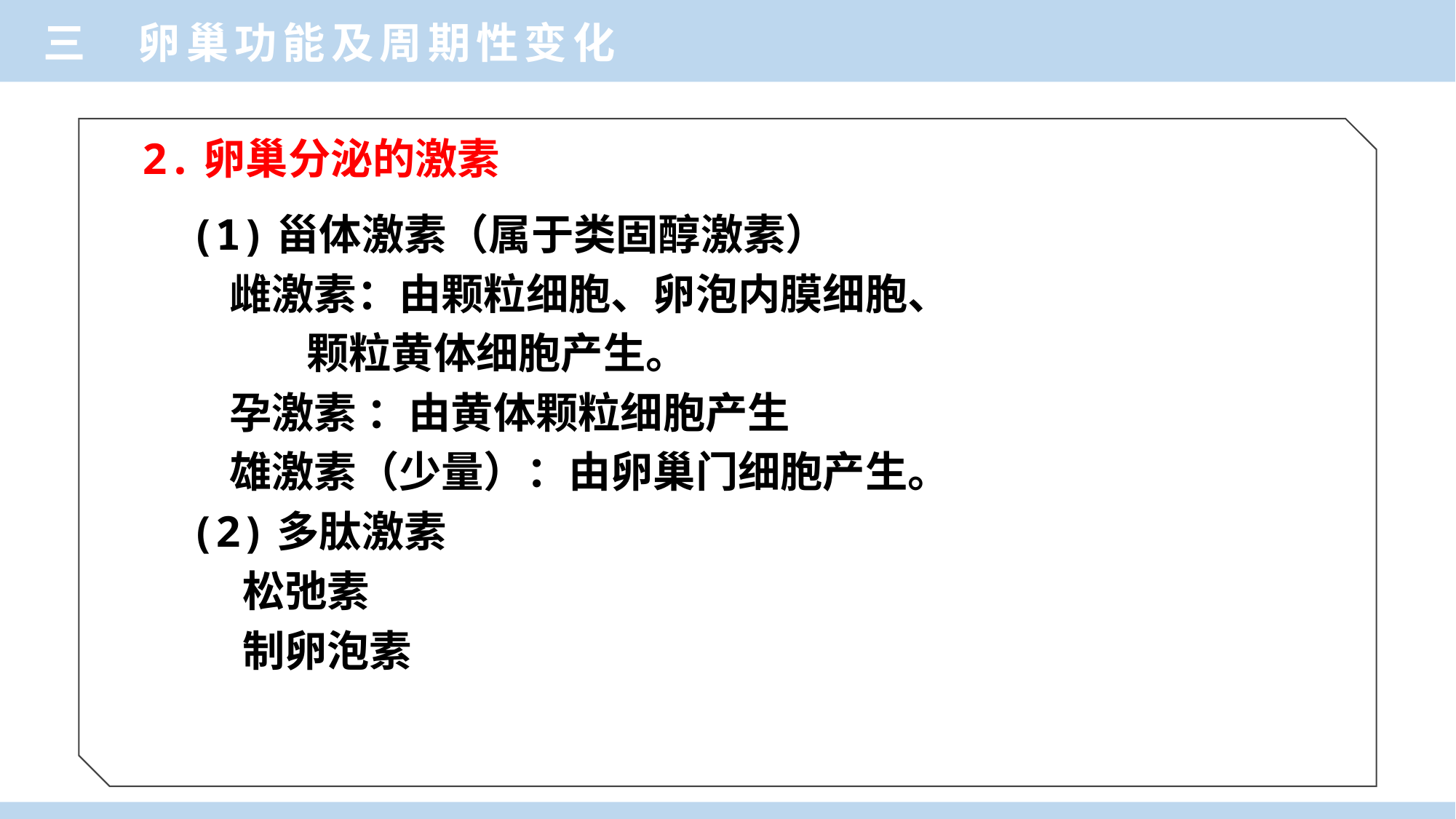

三   卵巢功能及周期性变化

2.卵巢分泌的激素
(1)甾体激素（属于类固醇激素）
   雌激素：由颗粒细胞、卵泡内膜细胞、
           颗粒黄体细胞产生。
   孕激素 ：由黄体颗粒细胞产生
   雄激素（少量）：由卵巢门细胞产生。
(2)多肽激素
　 松弛素
　 制卵泡素